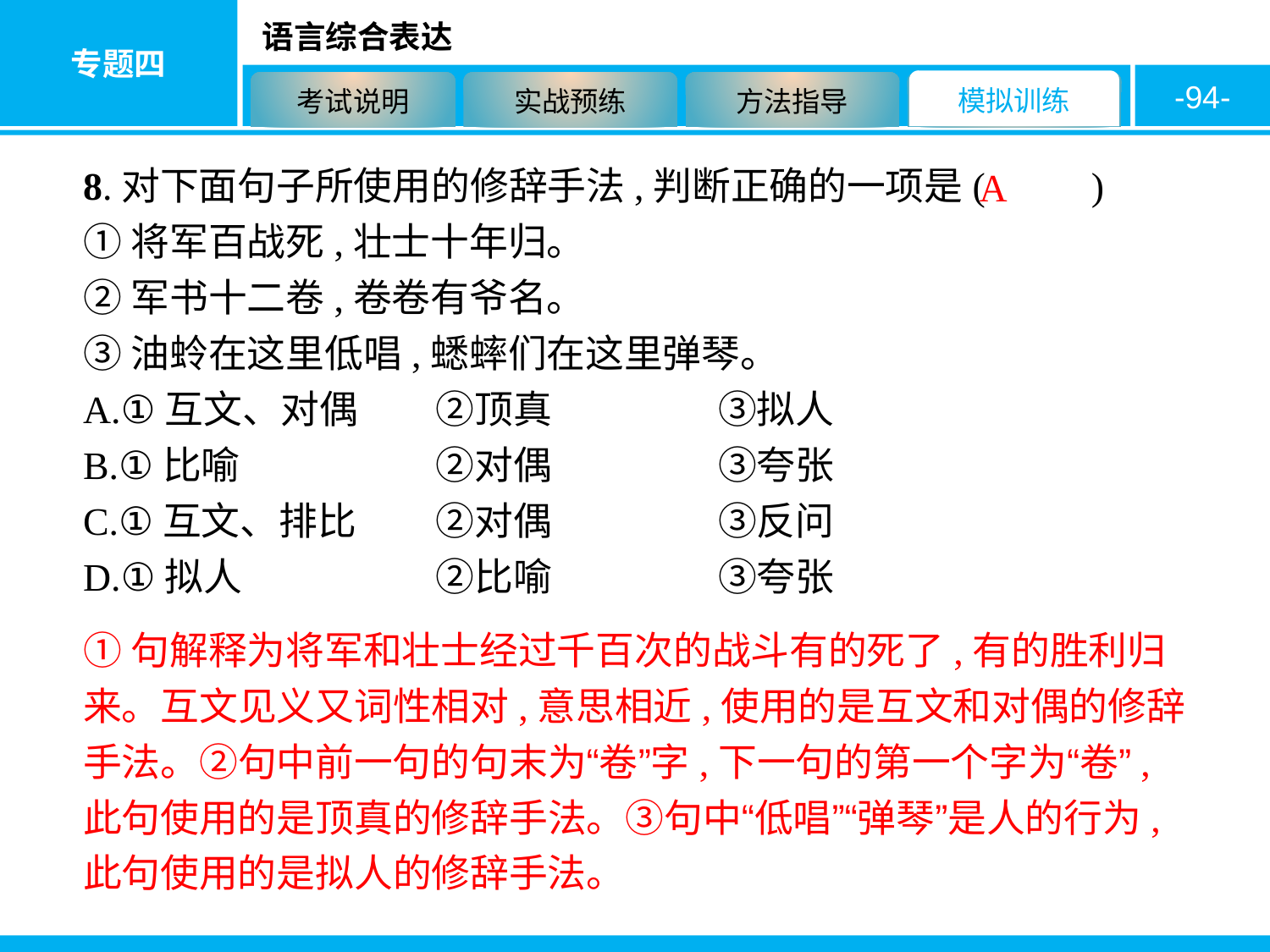

-94-
8.对下面句子所使用的修辞手法,判断正确的一项是( 　　)
①将军百战死,壮士十年归。
②军书十二卷,卷卷有爷名。
③油蛉在这里低唱,蟋蟀们在这里弹琴。
A.①互文、对偶　	②顶真　		③拟人
B.①比喻　		②对偶　		③夸张
C.①互文、排比　	②对偶　		③反问
D.①拟人　		②比喻　		③夸张
A
①句解释为将军和壮士经过千百次的战斗有的死了,有的胜利归来。互文见义又词性相对,意思相近,使用的是互文和对偶的修辞手法。②句中前一句的句末为“卷”字,下一句的第一个字为“卷”,此句使用的是顶真的修辞手法。③句中“低唱”“弹琴”是人的行为,此句使用的是拟人的修辞手法。